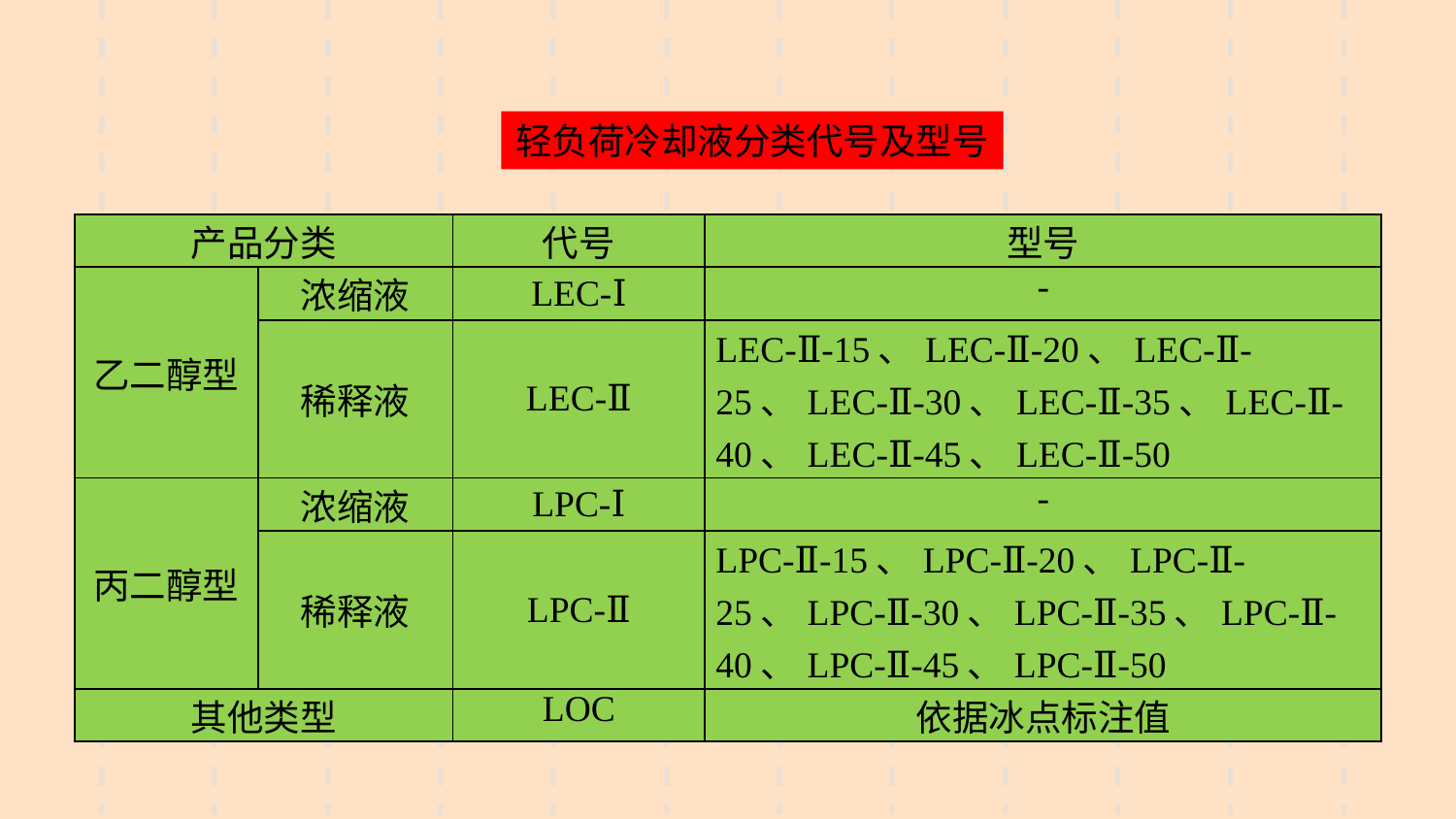

轻负荷冷却液分类代号及型号
| 产品分类 |  | 代号 | 型号 |
| --- | --- | --- | --- |
| 乙二醇型 | 浓缩液 | LEC-Ⅰ | - |
|  | 稀释液 | LEC-Ⅱ | LEC-Ⅱ-15、LEC-Ⅱ-20、LEC-Ⅱ-25、LEC-Ⅱ-30、LEC-Ⅱ-35、LEC-Ⅱ-40、LEC-Ⅱ-45、LEC-Ⅱ-50 |
| 丙二醇型 | 浓缩液 | LPC-Ⅰ | - |
|  | 稀释液 | LPC-Ⅱ | LPC-Ⅱ-15、LPC-Ⅱ-20、LPC-Ⅱ-25、LPC-Ⅱ-30、LPC-Ⅱ-35、LPC-Ⅱ-40、LPC-Ⅱ-45、LPC-Ⅱ-50 |
| 其他类型 |  | LOC | 依据冰点标注值 |